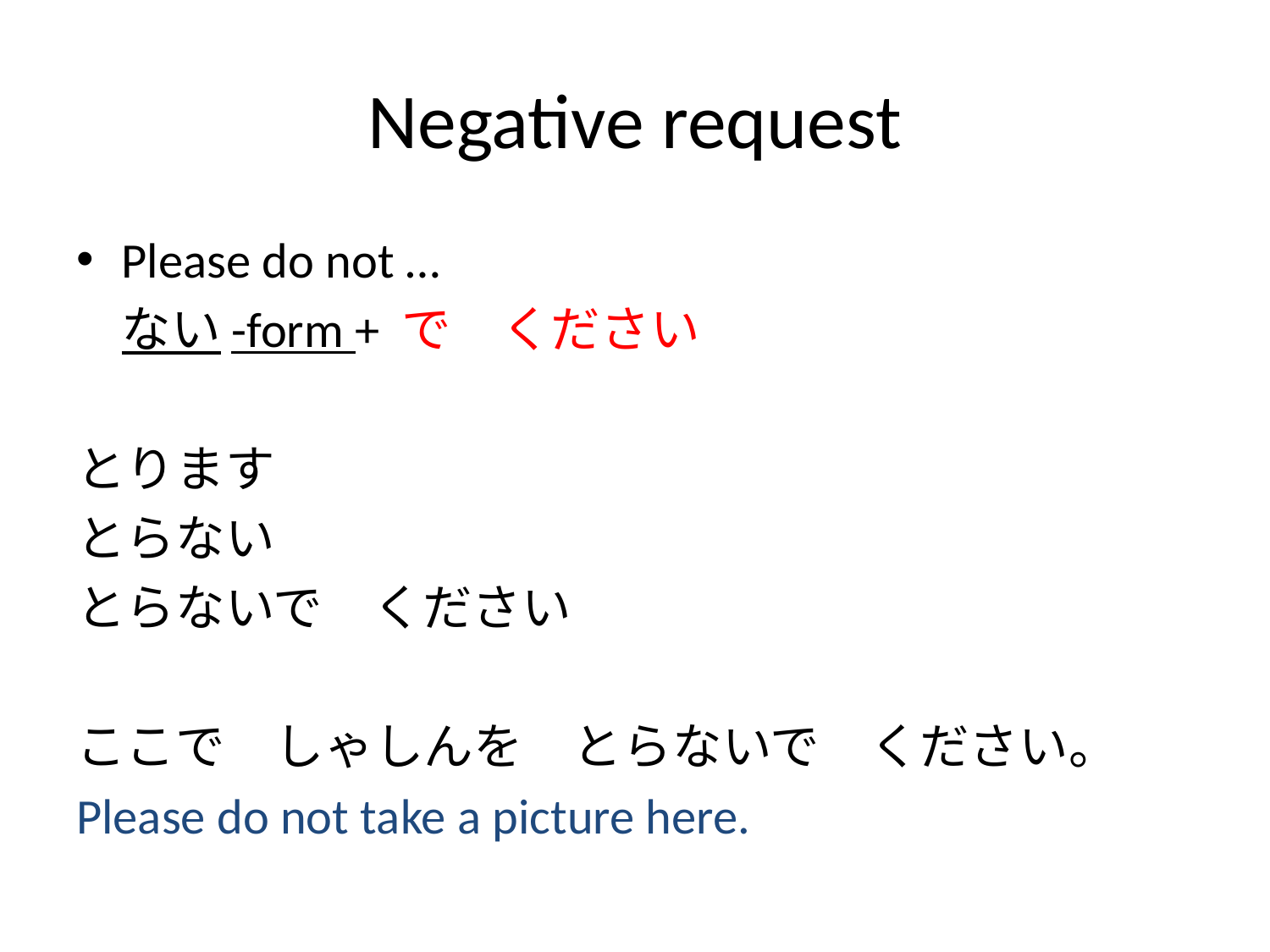

# Negative request
Please do not …
	ない-form + で　ください

とります
とらない
とらないで　ください

ここで　しゃしんを　とらないで　ください。
Please do not take a picture here.